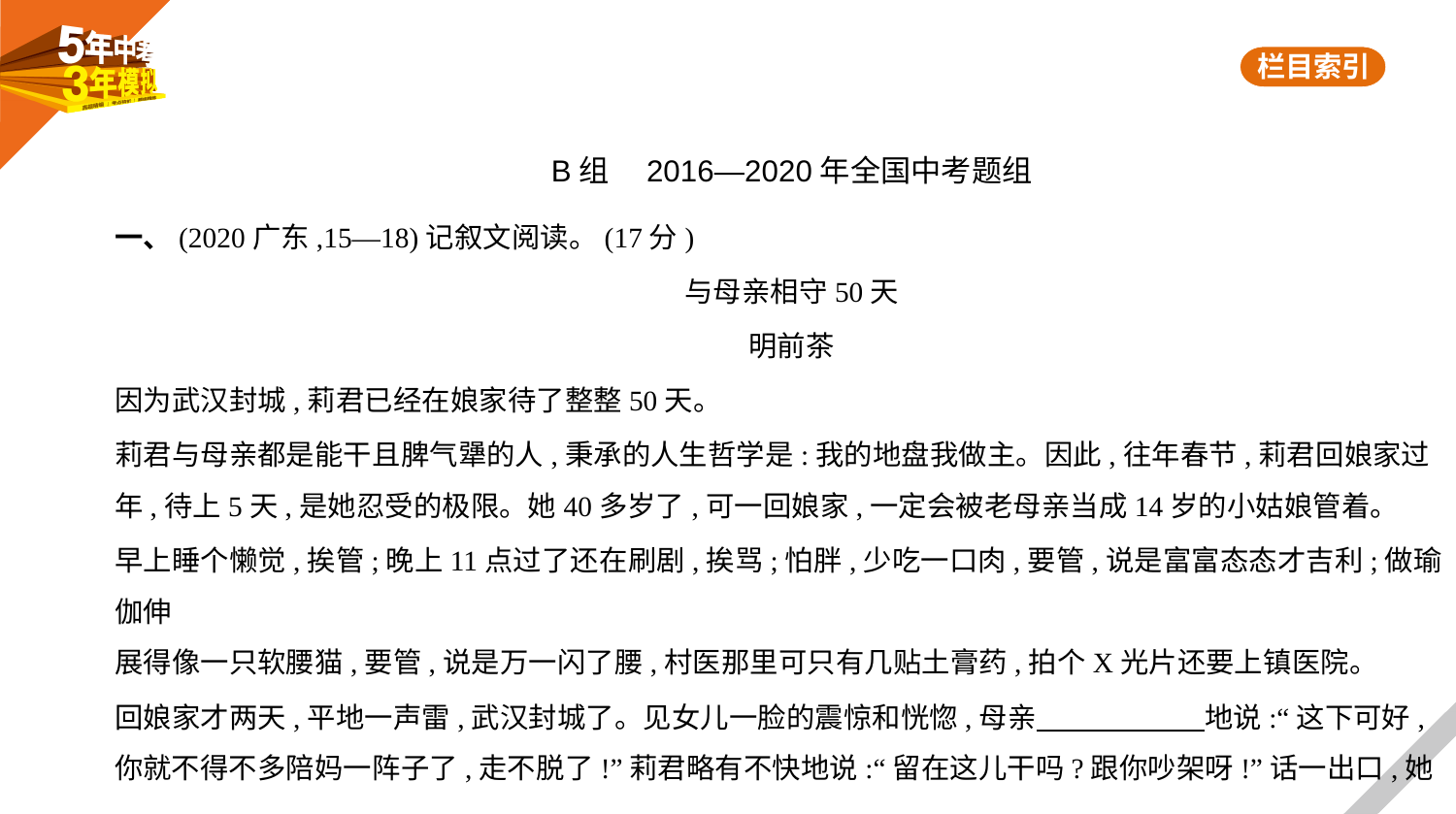

B组　2016—2020年全国中考题组
一、(2020广东,15—18)记叙文阅读。(17分)
与母亲相守50天
明前茶
因为武汉封城,莉君已经在娘家待了整整50天。
莉君与母亲都是能干且脾气犟的人,秉承的人生哲学是:我的地盘我做主。因此,往年春节,莉君回娘家过
年,待上5天,是她忍受的极限。她40多岁了,可一回娘家,一定会被老母亲当成14岁的小姑娘管着。
早上睡个懒觉,挨管;晚上11点过了还在刷剧,挨骂;怕胖,少吃一口肉,要管,说是富富态态才吉利;做瑜伽伸
展得像一只软腰猫,要管,说是万一闪了腰,村医那里可只有几贴土膏药,拍个X光片还要上镇医院。
回娘家才两天,平地一声雷,武汉封城了。见女儿一脸的震惊和恍惚,母亲　　　　　    地说:“这下可好,
你就不得不多陪妈一阵子了,走不脱了!”莉君略有不快地说:“留在这儿干吗?跟你吵架呀!”话一出口,她